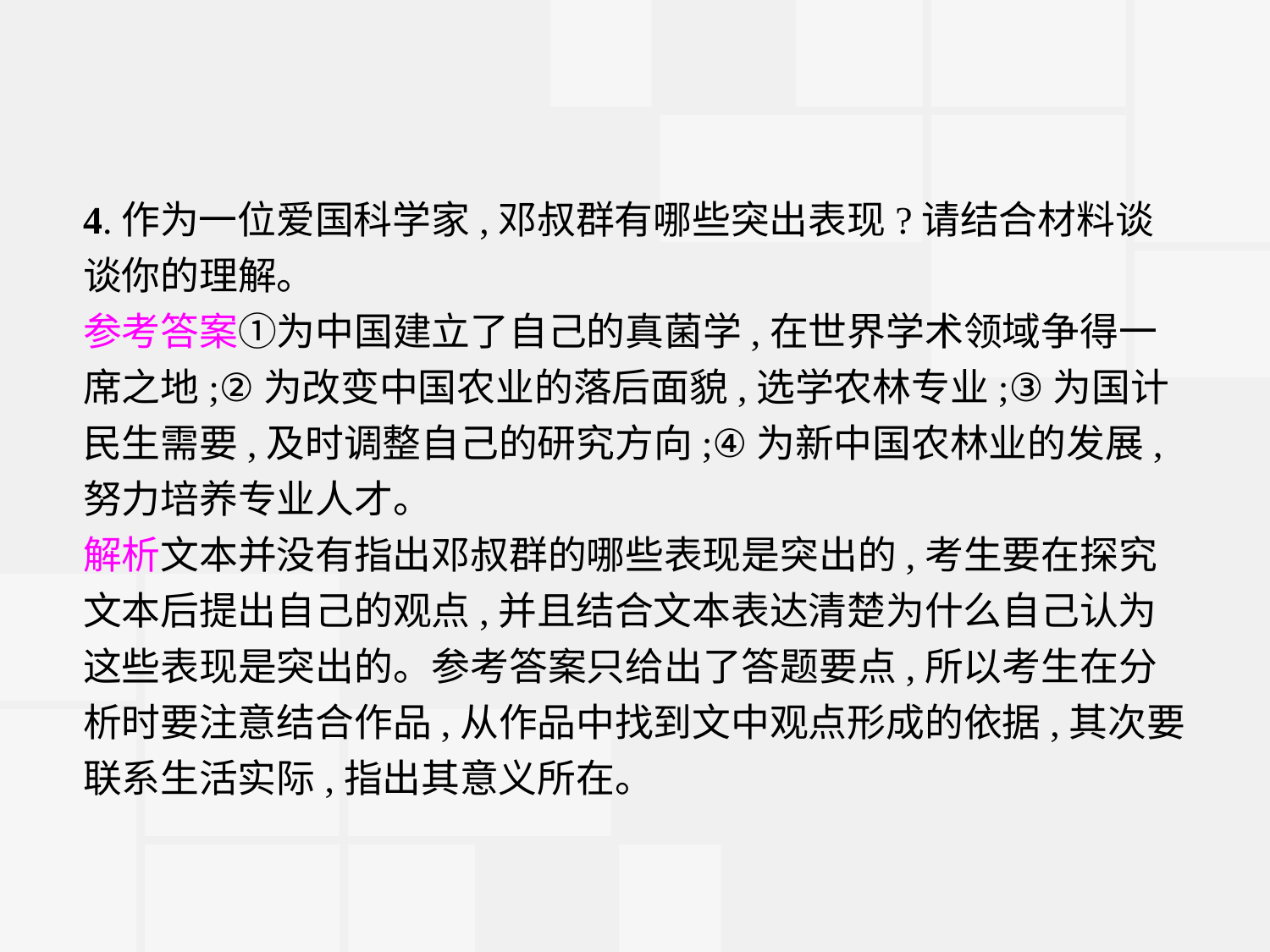

4.作为一位爱国科学家,邓叔群有哪些突出表现?请结合材料谈谈你的理解。
参考答案①为中国建立了自己的真菌学,在世界学术领域争得一席之地;②为改变中国农业的落后面貌,选学农林专业;③为国计民生需要,及时调整自己的研究方向;④为新中国农林业的发展,努力培养专业人才。
解析文本并没有指出邓叔群的哪些表现是突出的,考生要在探究文本后提出自己的观点,并且结合文本表达清楚为什么自己认为这些表现是突出的。参考答案只给出了答题要点,所以考生在分析时要注意结合作品,从作品中找到文中观点形成的依据,其次要联系生活实际,指出其意义所在。